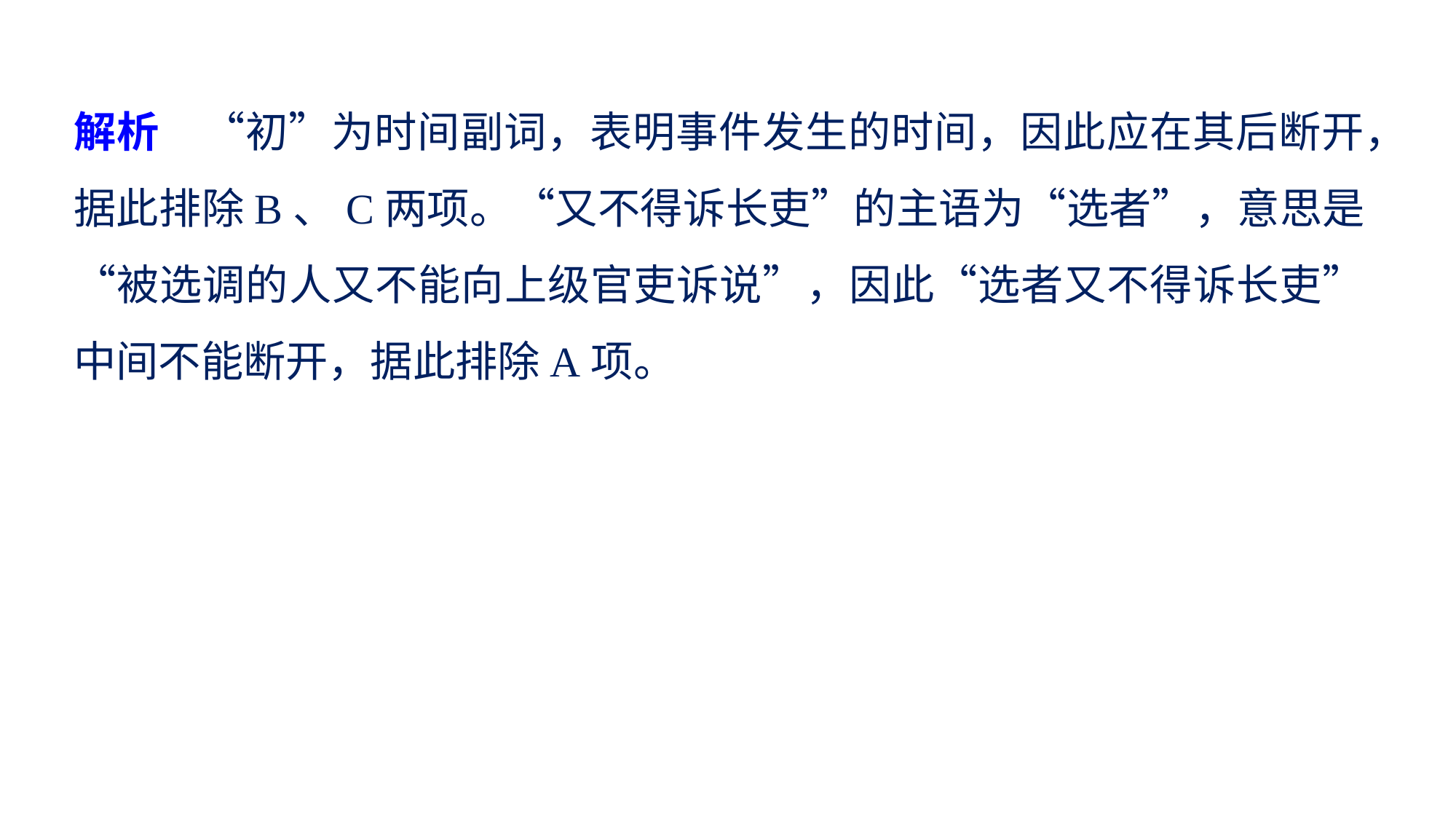

解析　“初”为时间副词，表明事件发生的时间，因此应在其后断开，据此排除B、C两项。“又不得诉长吏”的主语为“选者”，意思是“被选调的人又不能向上级官吏诉说”，因此“选者又不得诉长吏”中间不能断开，据此排除A项。